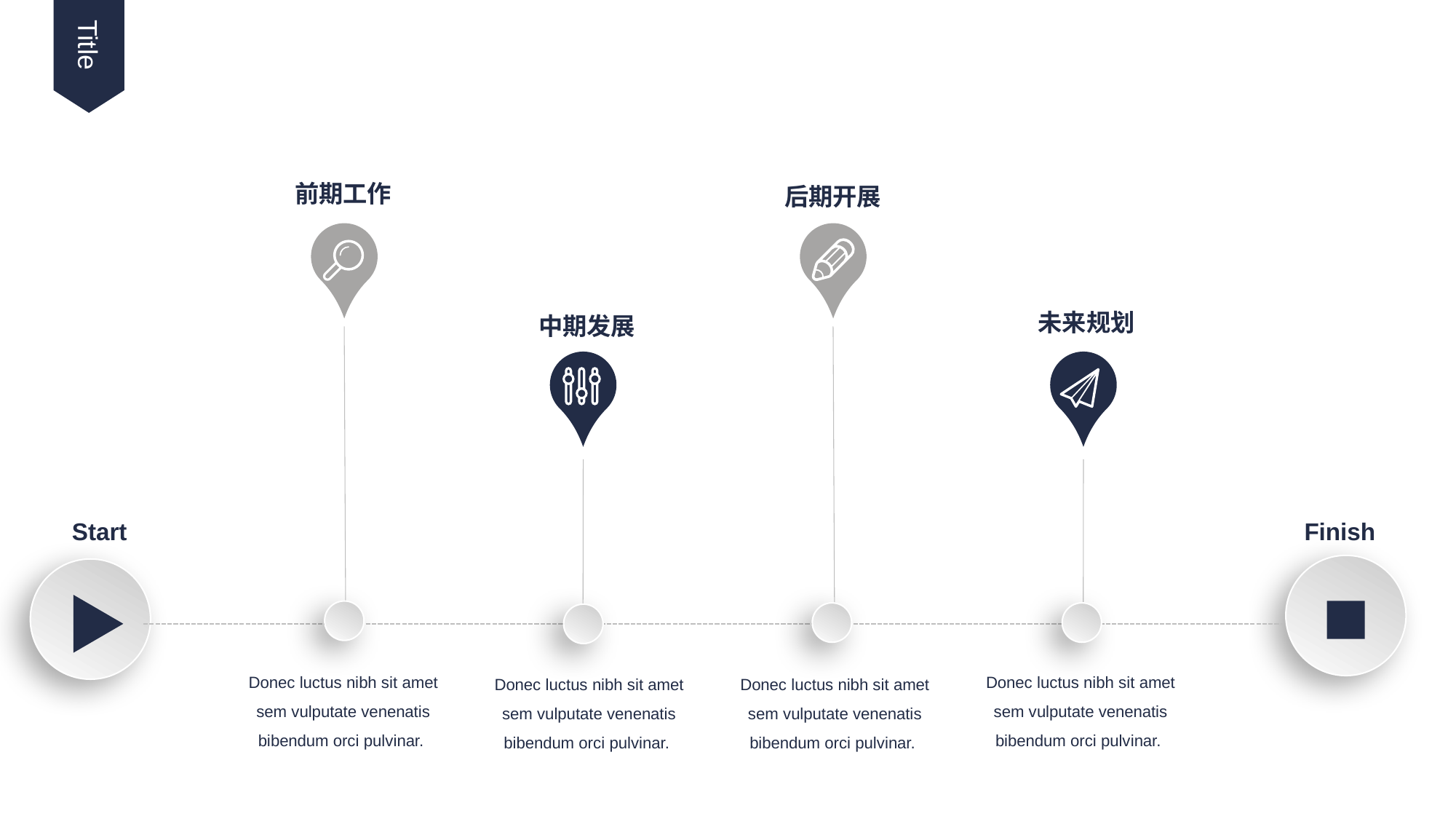

Title
前期工作
后期开展

未来规划
中期发展

Start
Finish

Donec luctus nibh sit amet sem vulputate venenatis bibendum orci pulvinar.
Donec luctus nibh sit amet sem vulputate venenatis bibendum orci pulvinar.
Donec luctus nibh sit amet sem vulputate venenatis bibendum orci pulvinar.
Donec luctus nibh sit amet sem vulputate venenatis bibendum orci pulvinar.